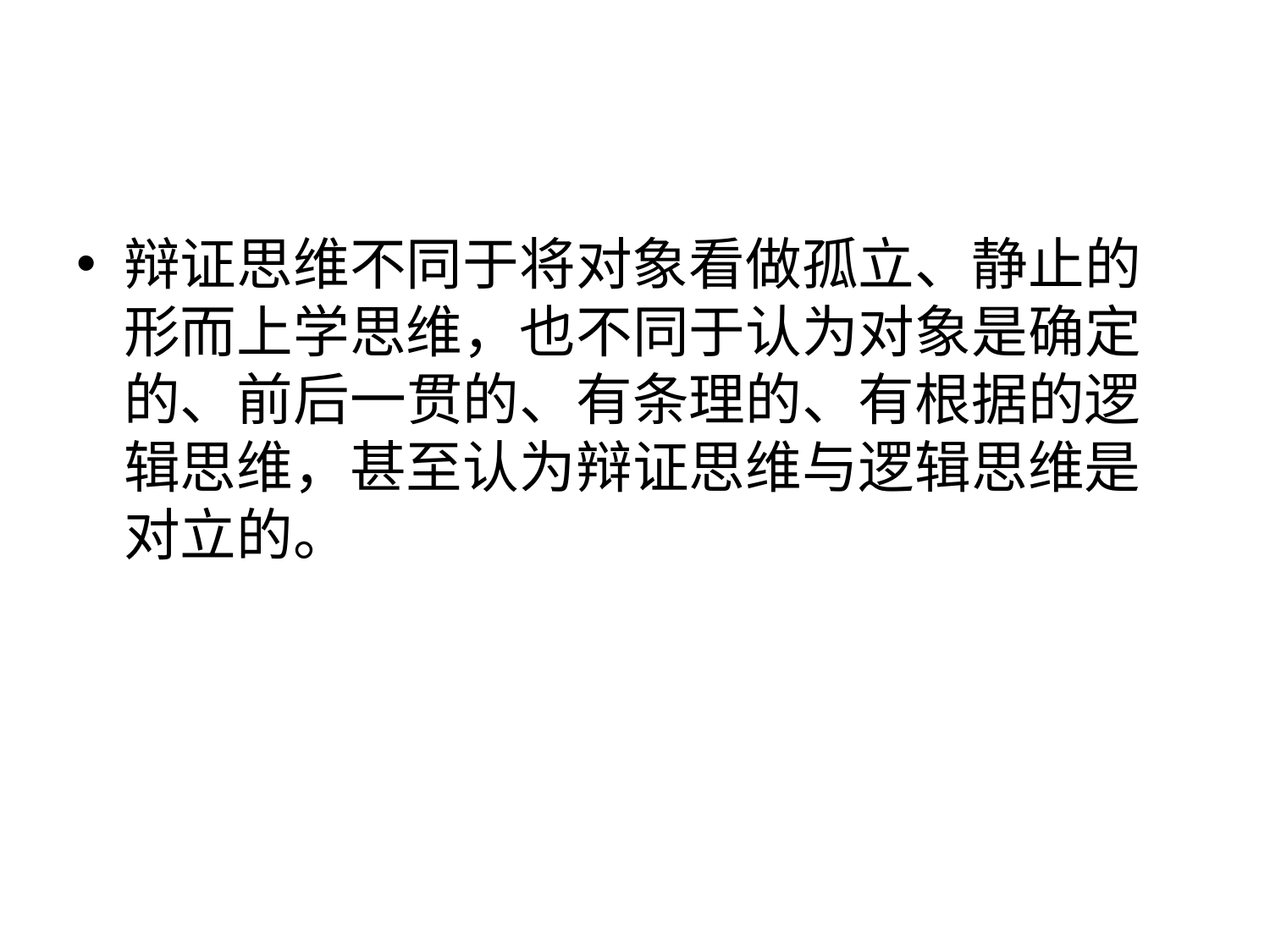

#
辩证思维不同于将对象看做孤立、静止的形而上学思维，也不同于认为对象是确定的、前后一贯的、有条理的、有根据的逻辑思维，甚至认为辩证思维与逻辑思维是对立的。